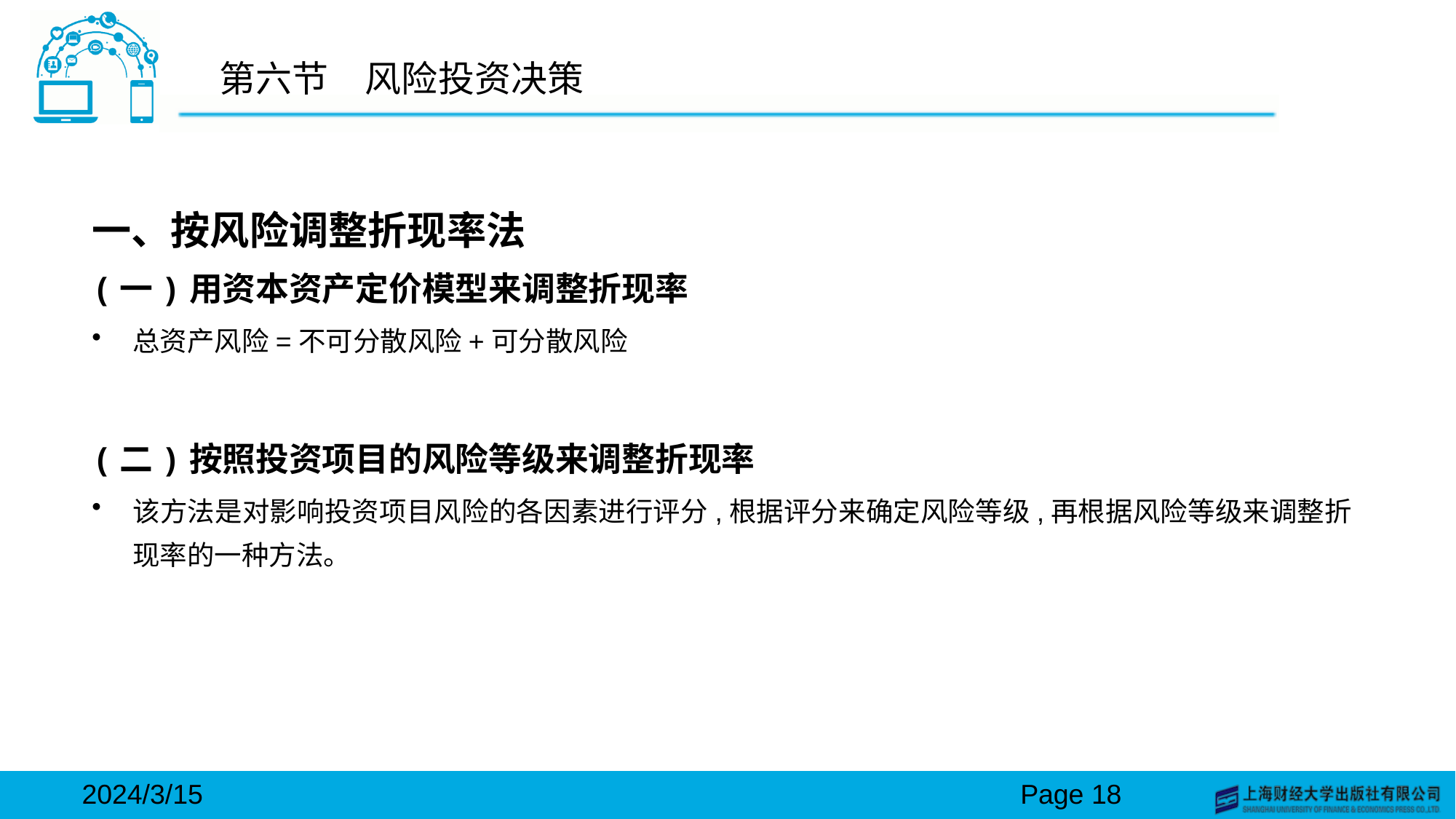

# 第六节　风险投资决策
一、按风险调整折现率法
(一)用资本资产定价模型来调整折现率
总资产风险=不可分散风险+可分散风险

(二)按照投资项目的风险等级来调整折现率
该方法是对影响投资项目风险的各因素进行评分,根据评分来确定风险等级,再根据风险等级来调整折现率的一种方法。
2024/3/15
Page 18